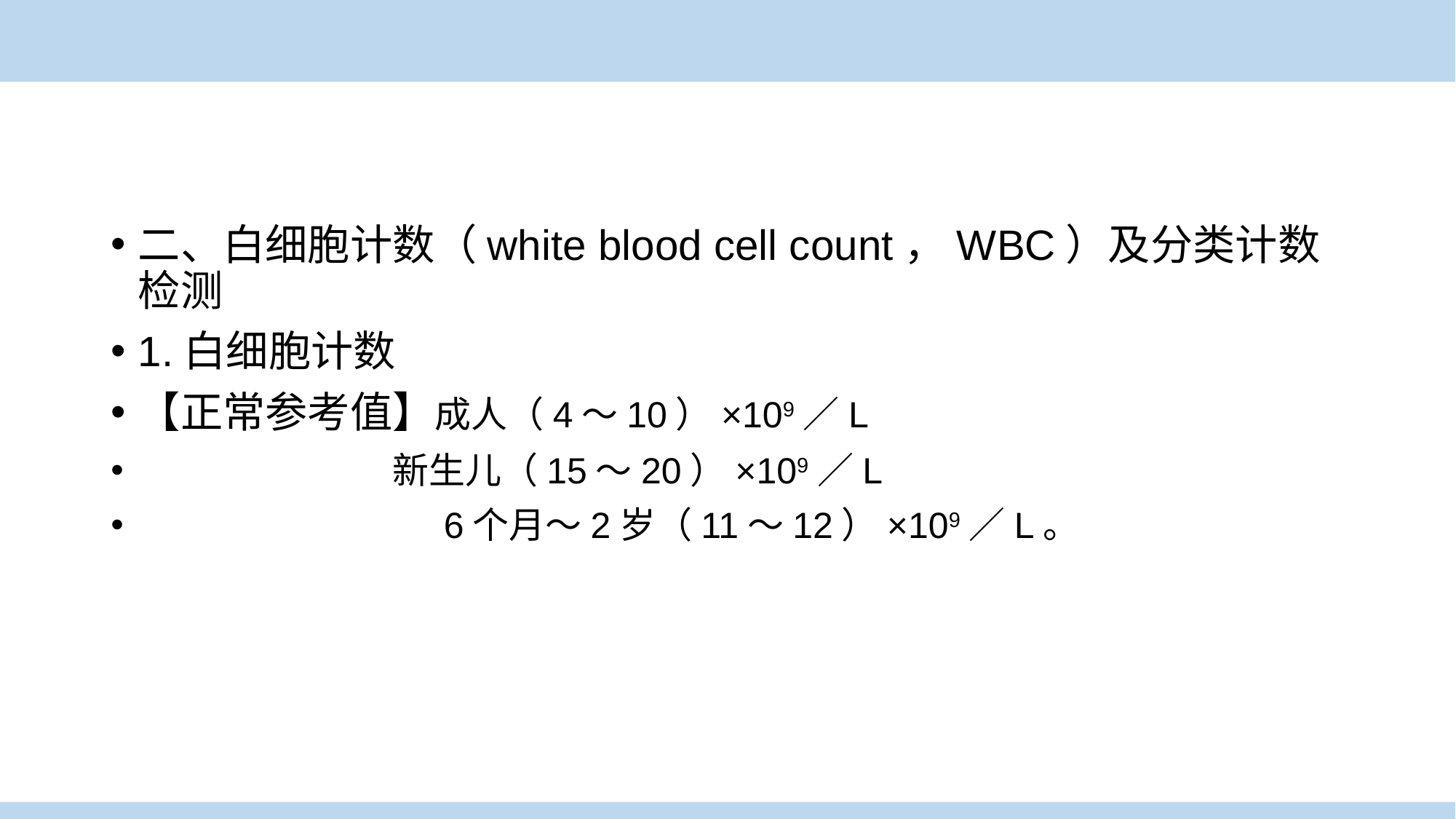

二、白细胞计数（white blood cell count，WBC）及分类计数检测
1.白细胞计数
【正常参考值】成人（4～10）×109／L
                              新生儿（15～20）×109／L
                              6个月～2岁（11～12）×109／L。